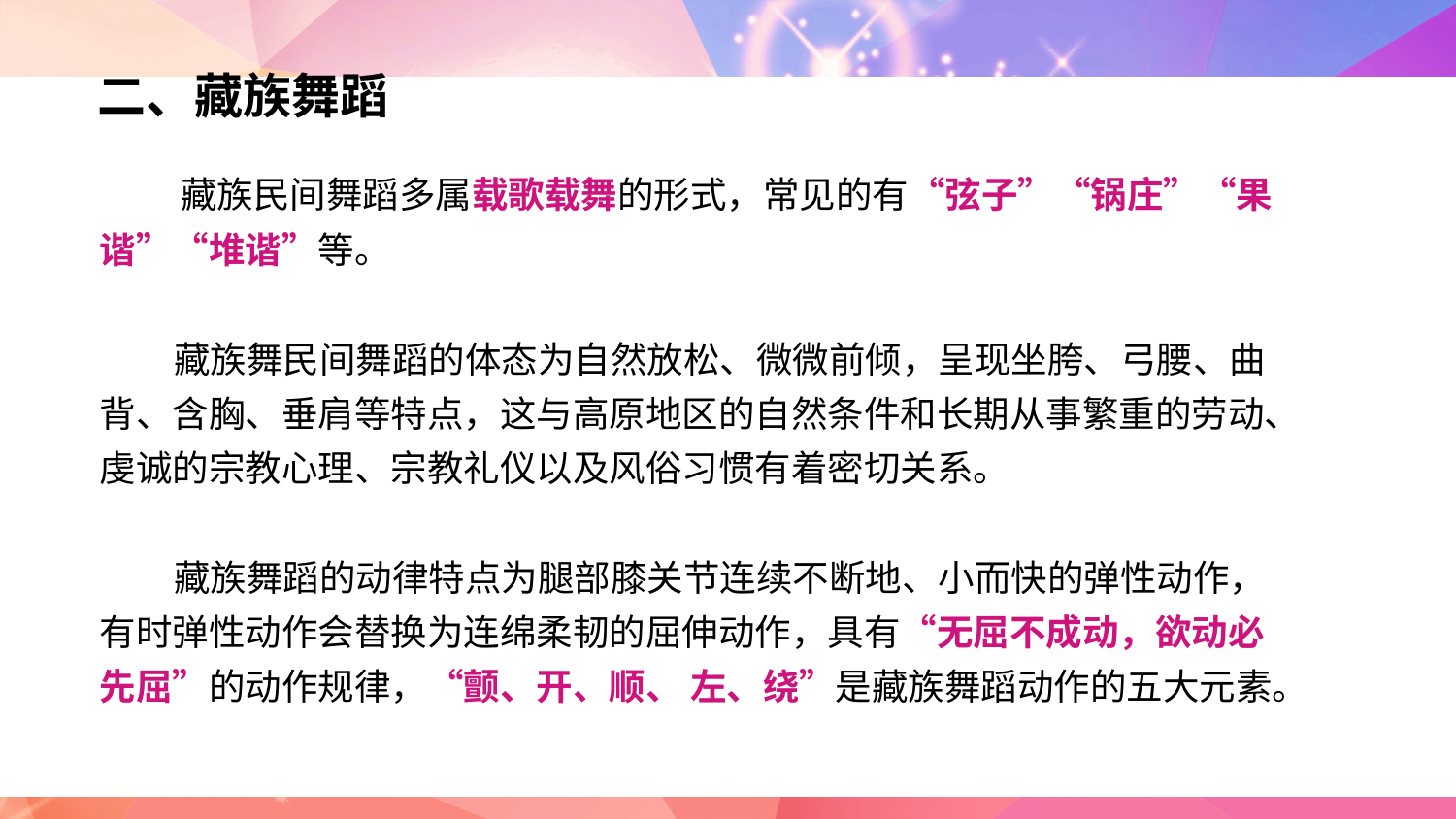

二、藏族舞蹈
        藏族民间舞蹈多属载歌载舞的形式，常见的有“弦子”“锅庄”“果谐”“堆谐”等。

        藏族舞民间舞蹈的体态为自然放松、微微前倾，呈现坐胯、弓腰、曲背、含胸、垂肩等特点，这与高原地区的自然条件和长期从事繁重的劳动、虔诚的宗教心理、宗教礼仪以及风俗习惯有着密切关系。

        藏族舞蹈的动律特点为腿部膝关节连续不断地、小而快的弹性动作，有时弹性动作会替换为连绵柔韧的屈伸动作，具有“无屈不成动，欲动必先屈”的动作规律，“颤、开、顺、 左、绕”是藏族舞蹈动作的五大元素。